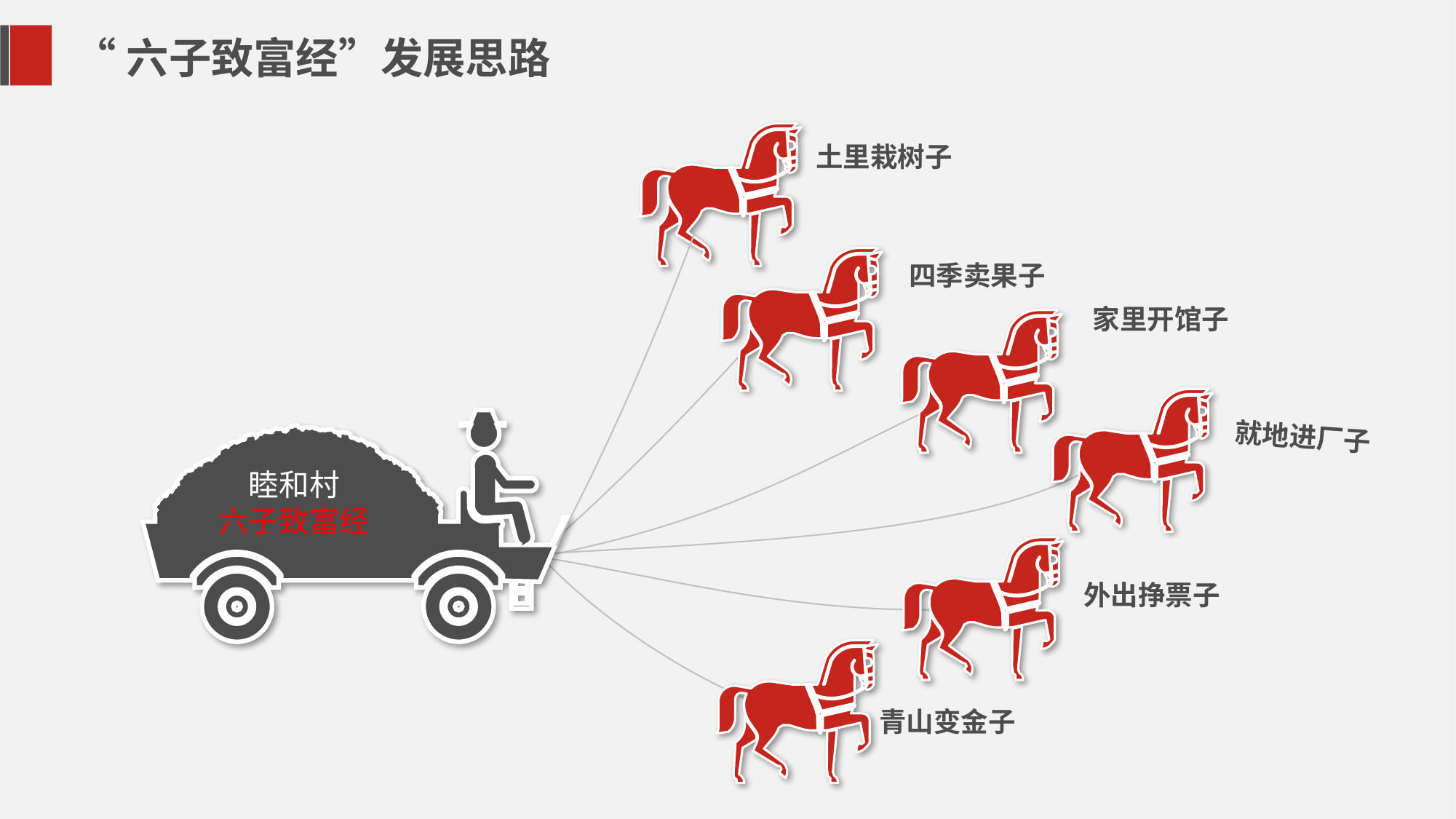

“六子致富经”发展思路

土里栽树子

四季卖果子

家里开馆子

就地进厂子
睦和村
六子致富经

外出挣票子

青山变金子